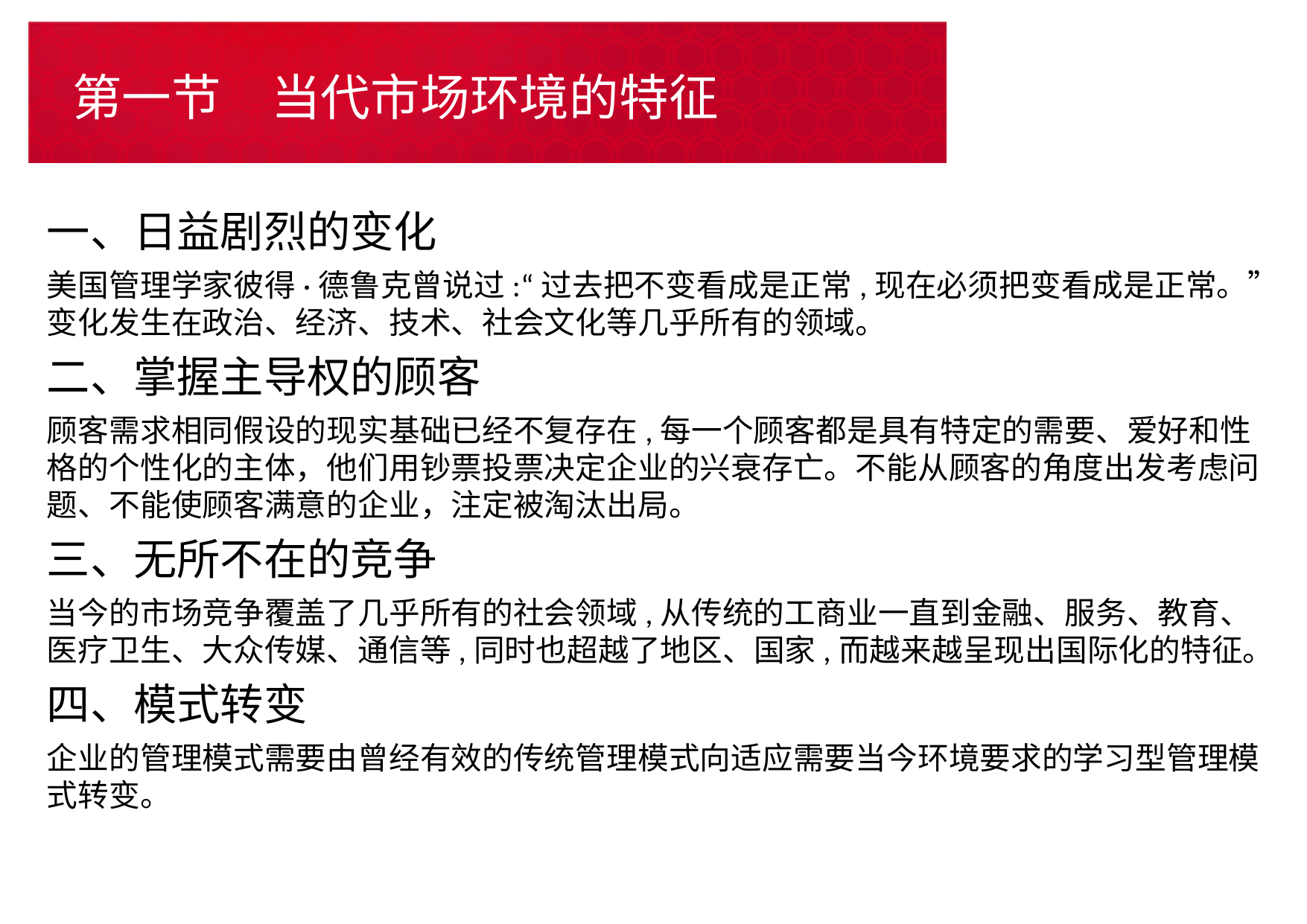

# 第一节　当代市场环境的特征
一、日益剧烈的变化
美国管理学家彼得·德鲁克曾说过:“过去把不变看成是正常,现在必须把变看成是正常。”变化发生在政治、经济、技术、社会文化等几乎所有的领域。
二、掌握主导权的顾客
顾客需求相同假设的现实基础已经不复存在,每一个顾客都是具有特定的需要、爱好和性格的个性化的主体，他们用钞票投票决定企业的兴衰存亡。不能从顾客的角度出发考虑问题、不能使顾客满意的企业，注定被淘汰出局。
三、无所不在的竞争
当今的市场竞争覆盖了几乎所有的社会领域,从传统的工商业一直到金融、服务、教育、医疗卫生、大众传媒、通信等,同时也超越了地区、国家,而越来越呈现出国际化的特征。
四、模式转变
企业的管理模式需要由曾经有效的传统管理模式向适应需要当今环境要求的学习型管理模式转变。